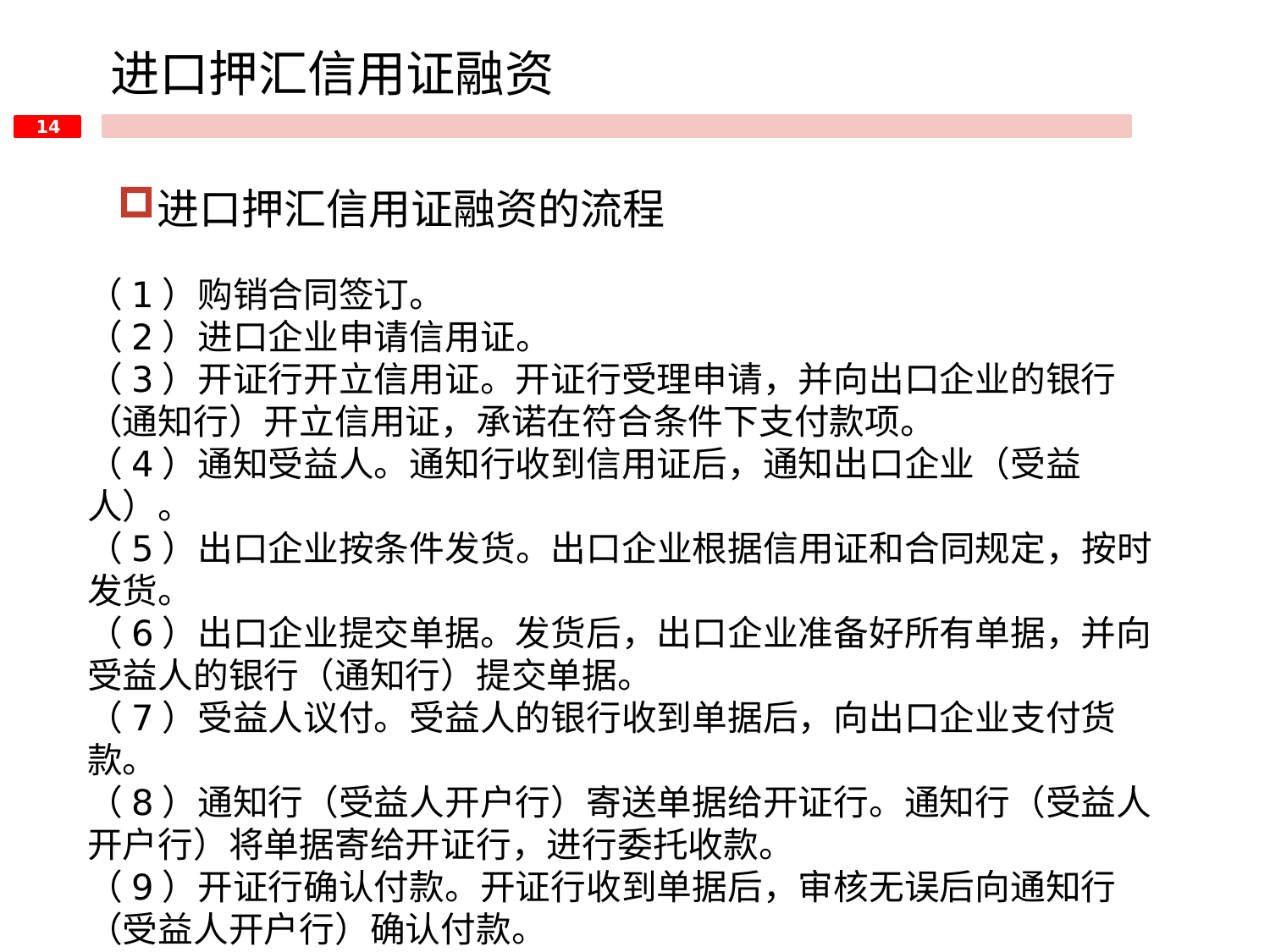

进口押汇信用证融资
14
进口押汇信用证融资的流程

（1）购销合同签订。
（2）进口企业申请信用证。
（3）开证行开立信用证。开证行受理申请，并向出口企业的银行（通知行）开立信用证，承诺在符合条件下支付款项。
（4）通知受益人。通知行收到信用证后，通知出口企业（受益人）。
（5）出口企业按条件发货。出口企业根据信用证和合同规定，按时发货。
（6）出口企业提交单据。发货后，出口企业准备好所有单据，并向受益人的银行（通知行）提交单据。
（7）受益人议付。受益人的银行收到单据后，向出口企业支付货款。
（8）通知行（受益人开户行）寄送单据给开证行。通知行（受益人开户行）将单据寄给开证行，进行委托收款。
（9）开证行确认付款。开证行收到单据后，审核无误后向通知行（受益人开户行）确认付款。